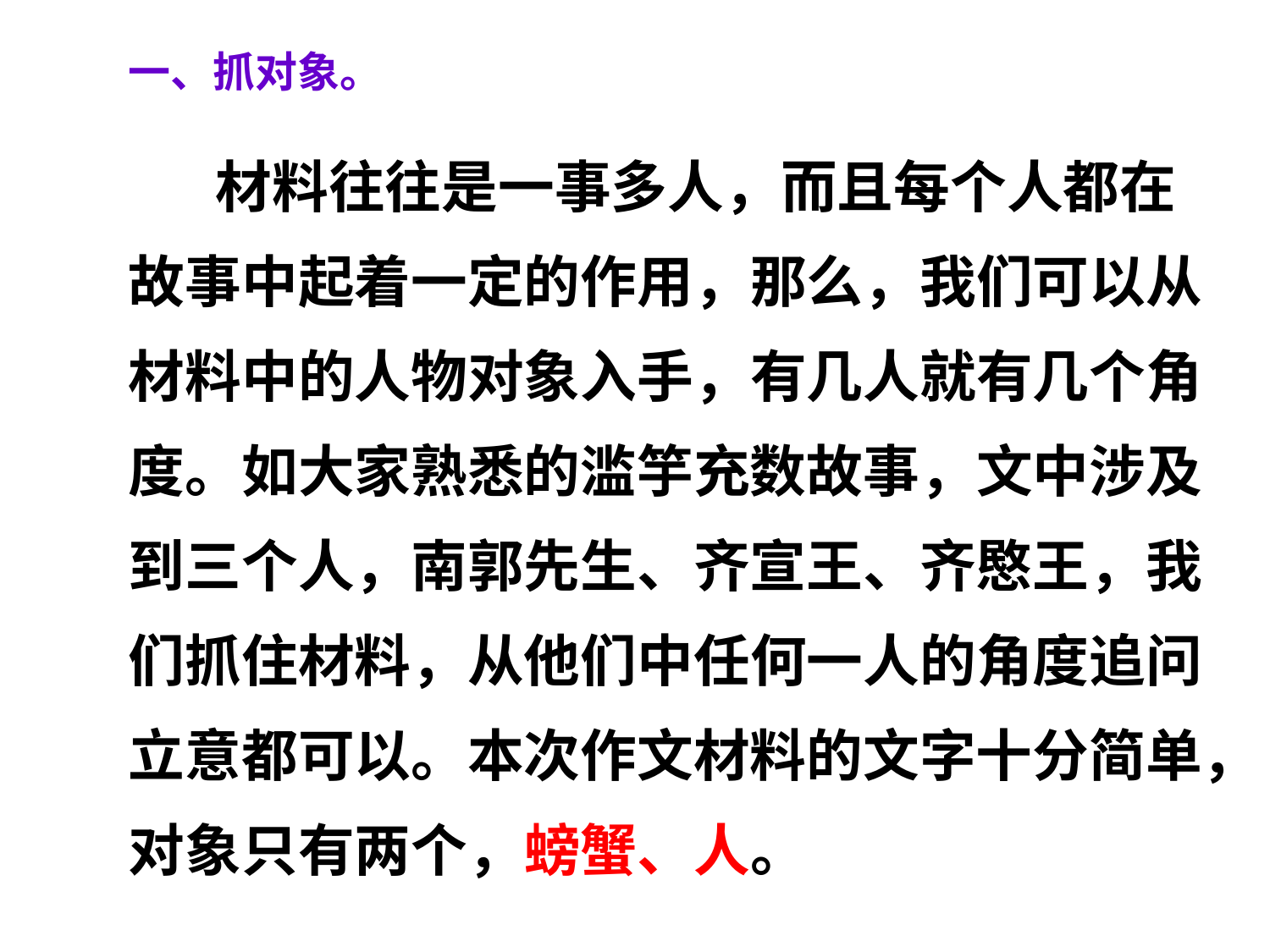

一、抓对象。
       材料往往是一事多人，而且每个人都在故事中起着一定的作用，那么，我们可以从材料中的人物对象入手，有几人就有几个角度。如大家熟悉的滥竽充数故事，文中涉及到三个人，南郭先生、齐宣王、齐愍王，我们抓住材料，从他们中任何一人的角度追问立意都可以。本次作文材料的文字十分简单，对象只有两个，螃蟹、人。